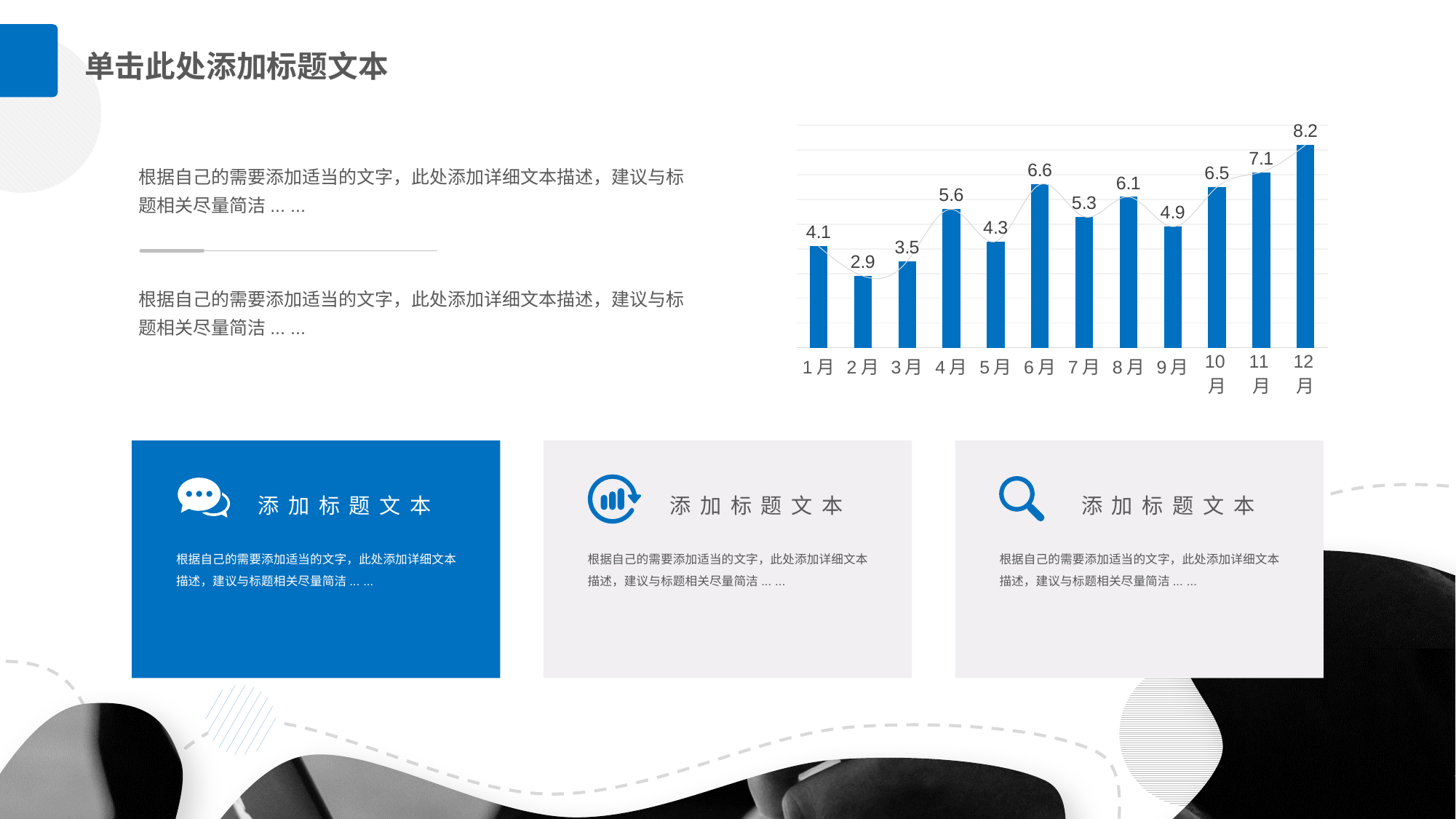

单击此处添加标题文本

### Chart

| Category | 系列 1 | 系列 2 |
|---|---|---|
| 1月 | 4.1 | 4.1 |
| 2月 | 2.9 | 2.9 |
| 3月 | 3.5 | 3.5 |
| 4月 | 5.6 | 5.6 |
| 5月 | 4.3 | 4.3 |
| 6月 | 6.6 | 6.6 |
| 7月 | 5.3 | 5.3 |
| 8月 | 6.1 | 6.1 |
| 9月 | 4.9 | 4.9 |
| 10月 | 6.5 | 6.5 |
| 11月 | 7.1 | 7.1 |
| 12月 | 8.2 | 8.2 |
根据自己的需要添加适当的文字，此处添加详细文本描述，建议与标题相关尽量简洁... ...
根据自己的需要添加适当的文字，此处添加详细文本描述，建议与标题相关尽量简洁... ...

添加标题文本
根据自己的需要添加适当的文字，此处添加详细文本描述，建议与标题相关尽量简洁... ...

添加标题文本
根据自己的需要添加适当的文字，此处添加详细文本描述，建议与标题相关尽量简洁... ...

添加标题文本
根据自己的需要添加适当的文字，此处添加详细文本描述，建议与标题相关尽量简洁... ...